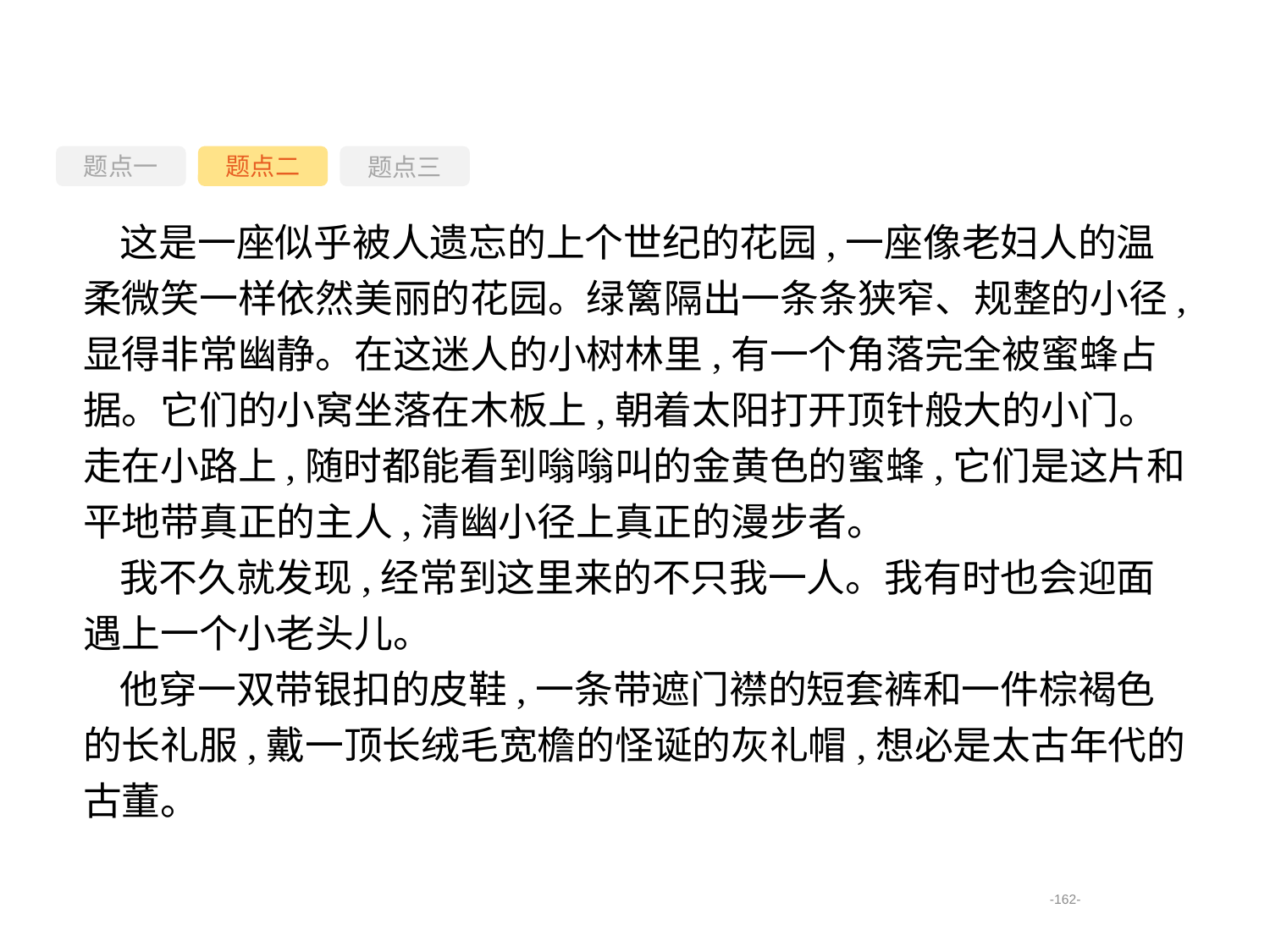

题点一
题点三
题点二
这是一座似乎被人遗忘的上个世纪的花园,一座像老妇人的温柔微笑一样依然美丽的花园。绿篱隔出一条条狭窄、规整的小径,显得非常幽静。在这迷人的小树林里,有一个角落完全被蜜蜂占据。它们的小窝坐落在木板上,朝着太阳打开顶针般大的小门。走在小路上,随时都能看到嗡嗡叫的金黄色的蜜蜂,它们是这片和平地带真正的主人,清幽小径上真正的漫步者。
我不久就发现,经常到这里来的不只我一人。我有时也会迎面遇上一个小老头儿。
他穿一双带银扣的皮鞋,一条带遮门襟的短套裤和一件棕褐色的长礼服,戴一顶长绒毛宽檐的怪诞的灰礼帽,想必是太古年代的古董。
-162-